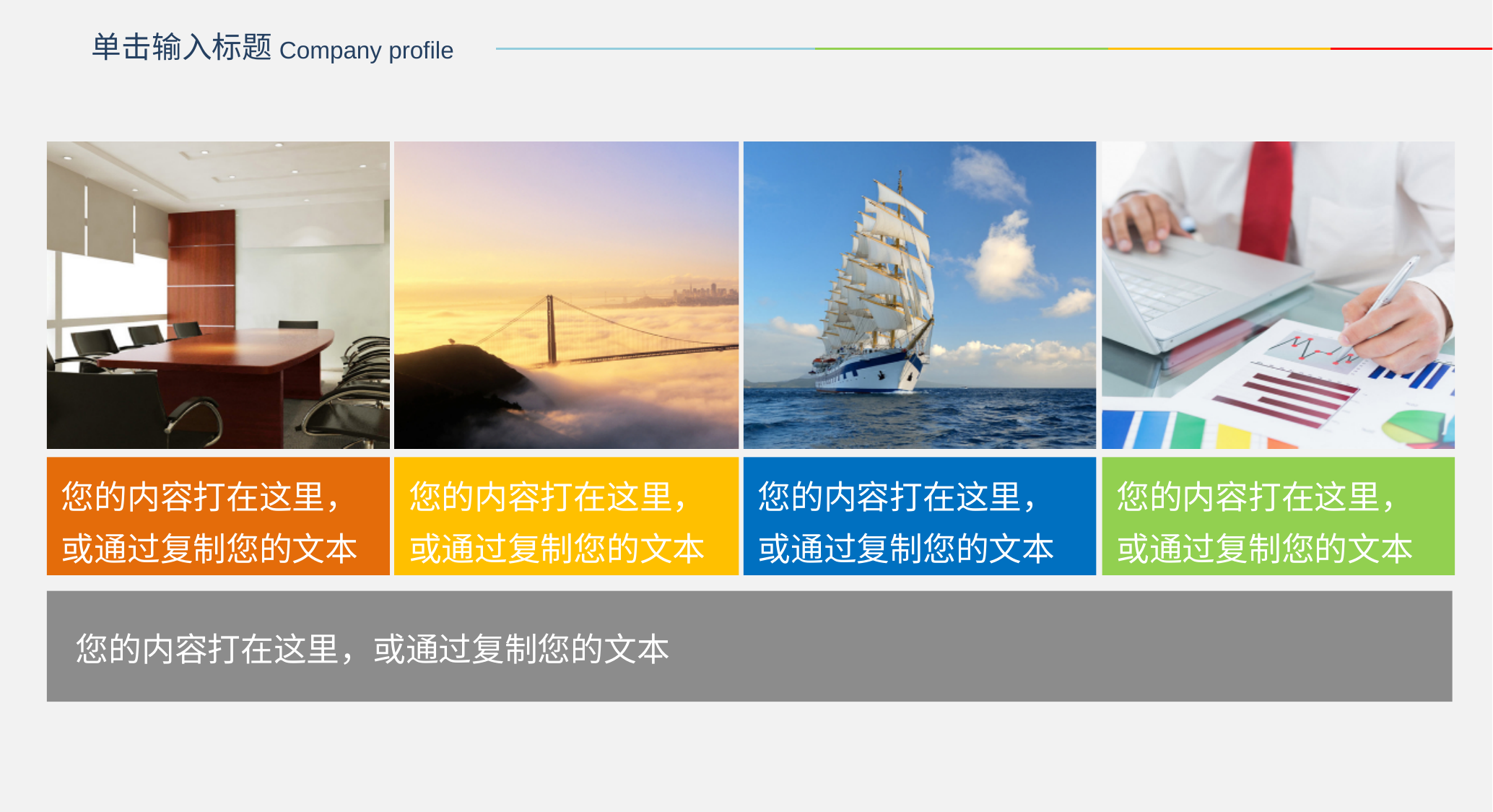

单击输入标题
Company profile

您的内容打在这里，或通过复制您的文本
您的内容打在这里，或通过复制您的文本
您的内容打在这里，或通过复制您的文本
您的内容打在这里，或通过复制您的文本
您的内容打在这里，或通过复制您的文本